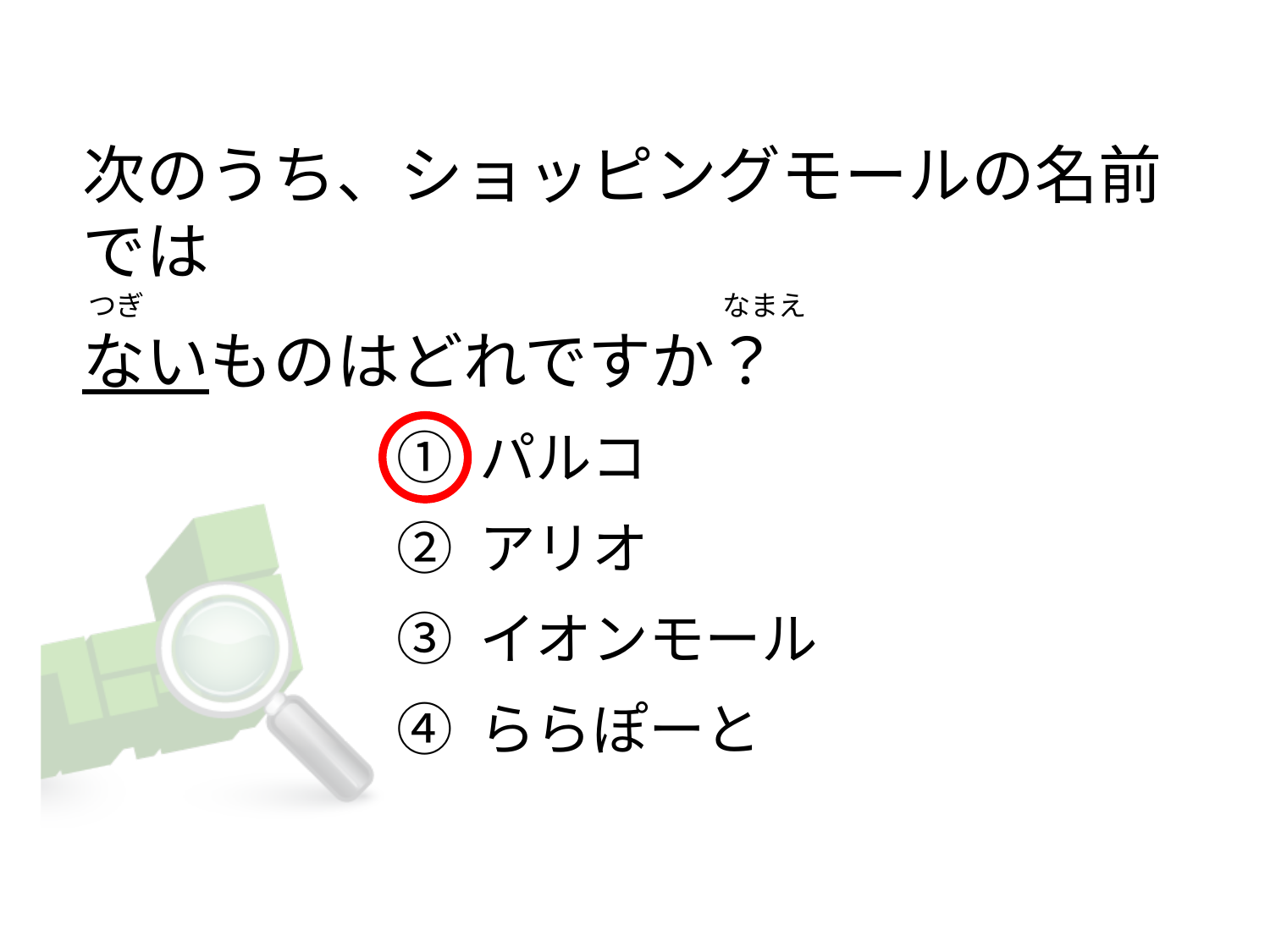

# 次のうち、ショッピングモールの名前では  つぎ                                                                                           なまえ            ないものはどれですか？

① パルコ
② アリオ
③ イオンモール
④ ららぽーと